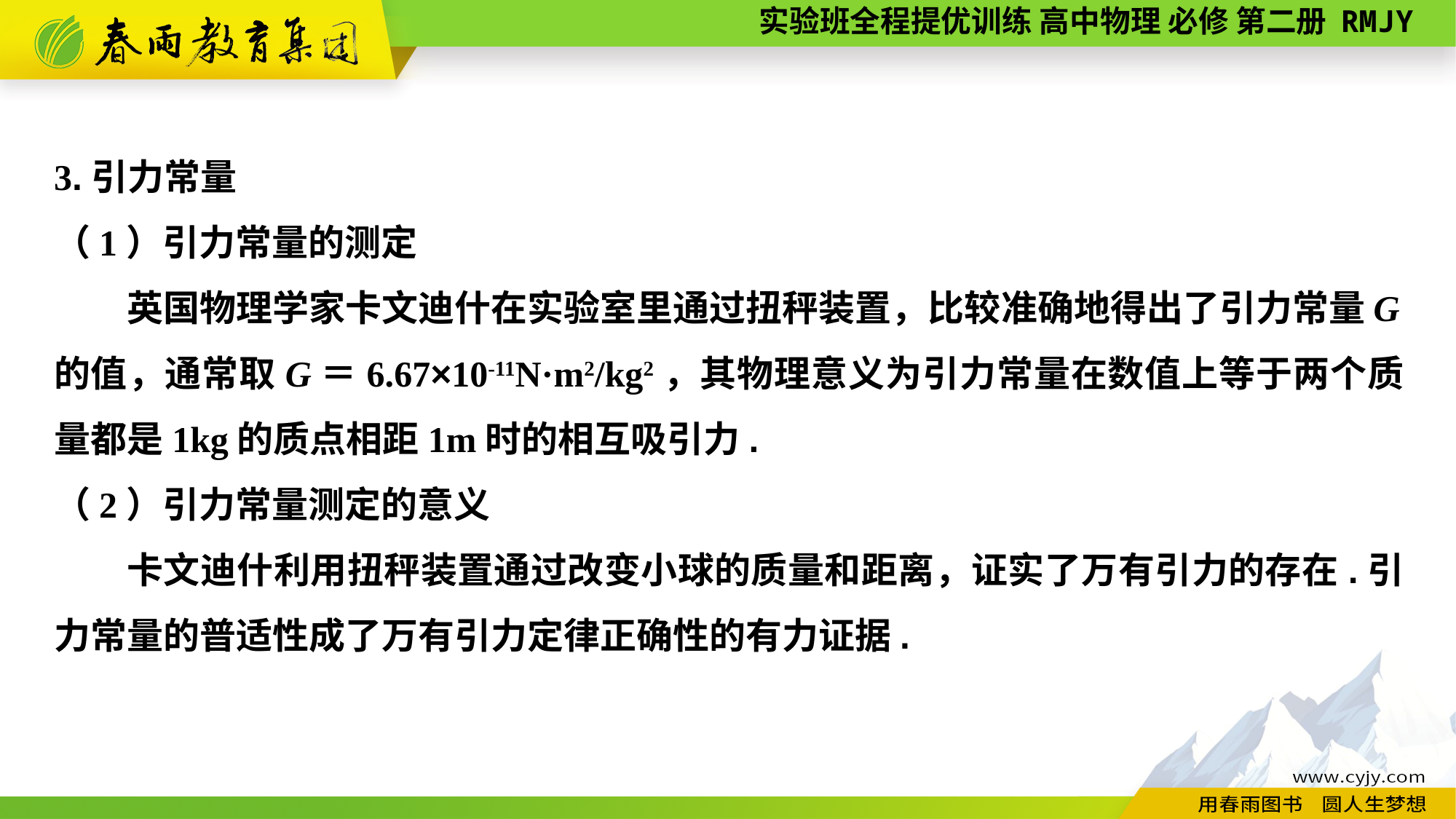

3.引力常量
（1）引力常量的测定
英国物理学家卡文迪什在实验室里通过扭秤装置，比较准确地得出了引力常量G的值，通常取G＝6.67×10-11N·m2/kg2，其物理意义为引力常量在数值上等于两个质量都是1kg的质点相距1m时的相互吸引力.
（2）引力常量测定的意义
卡文迪什利用扭秤装置通过改变小球的质量和距离，证实了万有引力的存在.引力常量的普适性成了万有引力定律正确性的有力证据.